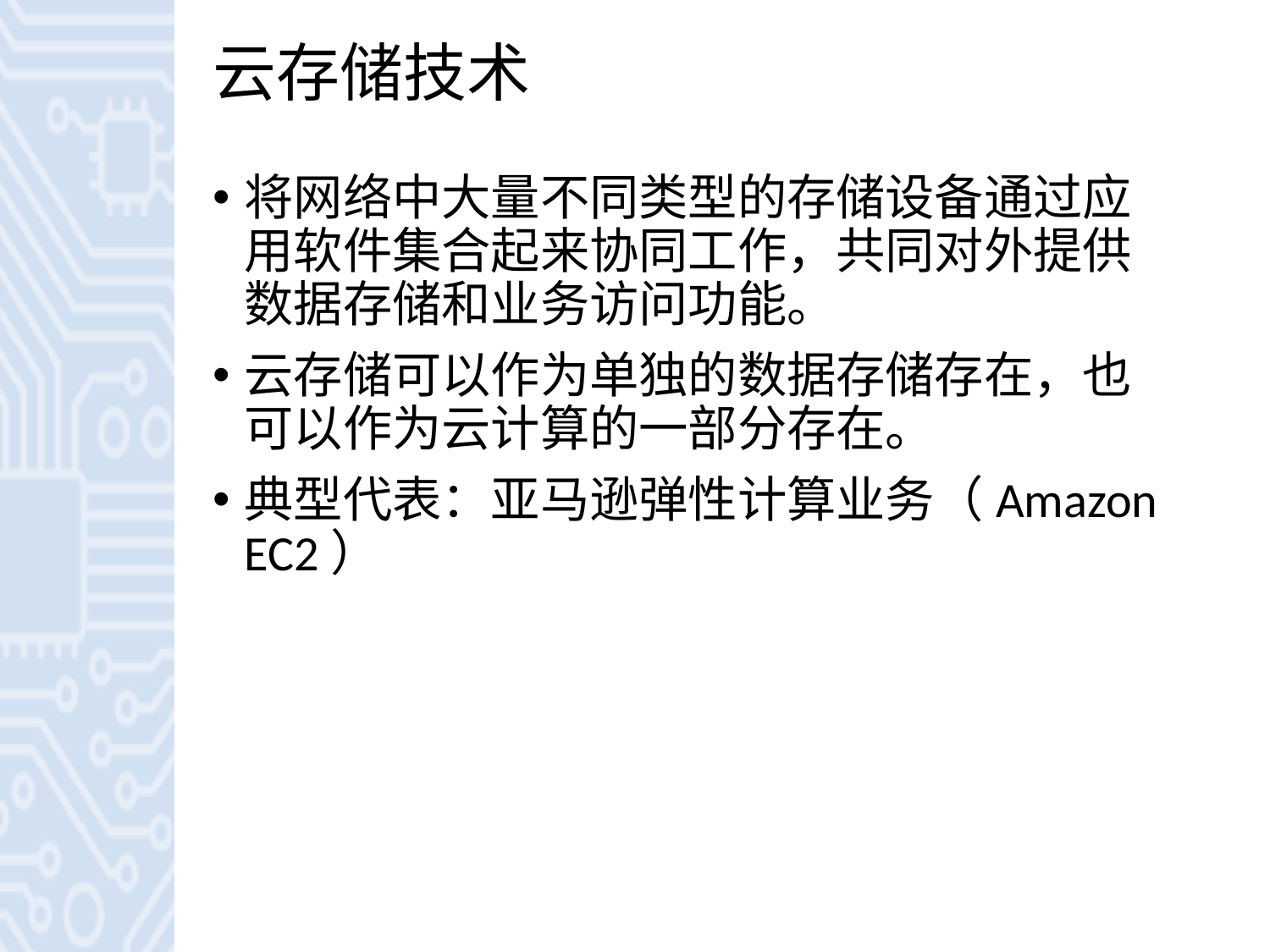

# 云存储技术
将网络中大量不同类型的存储设备通过应用软件集合起来协同工作，共同对外提供数据存储和业务访问功能。
云存储可以作为单独的数据存储存在，也可以作为云计算的一部分存在。
典型代表：亚马逊弹性计算业务（Amazon EC2）